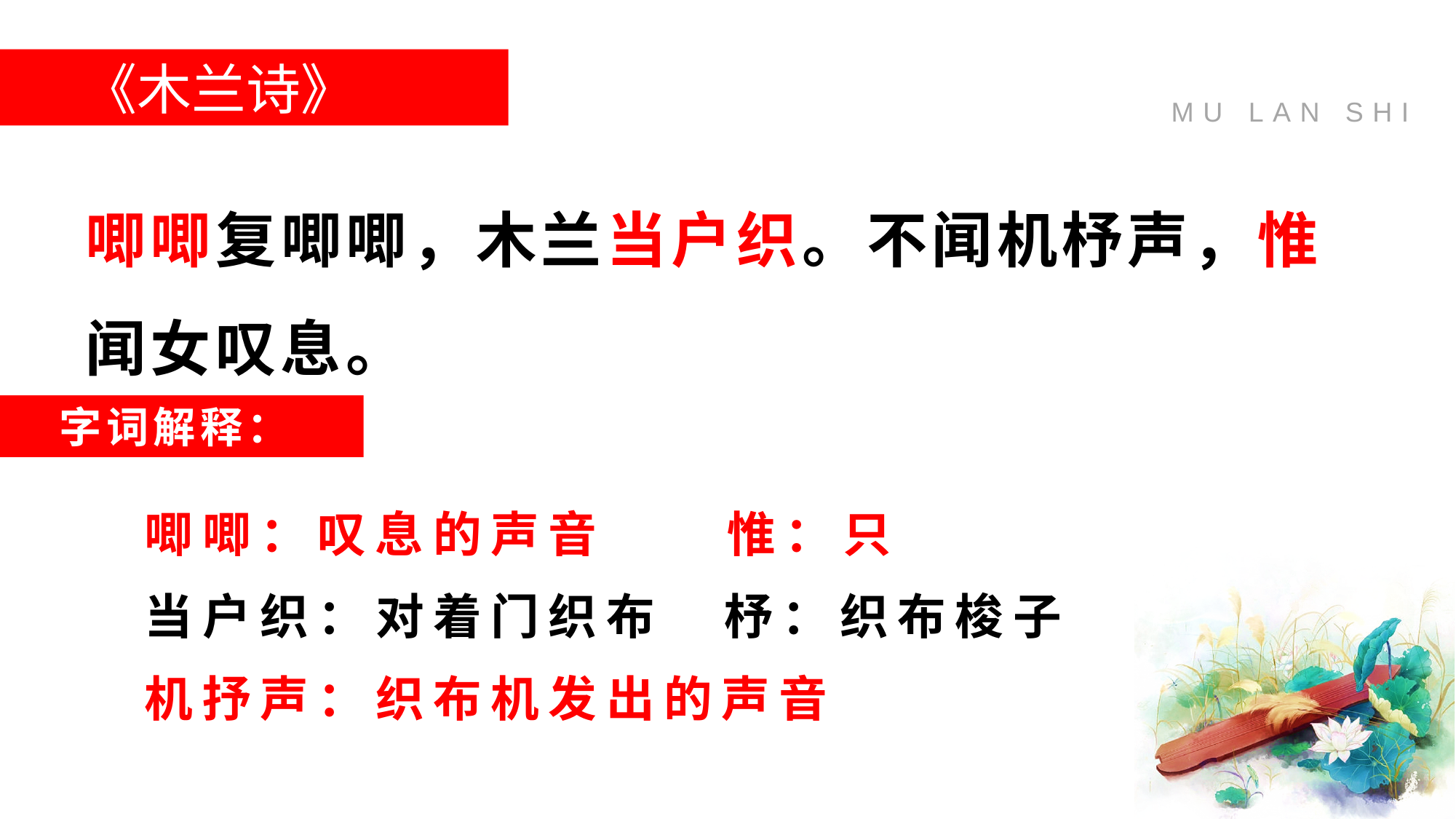

《木兰诗》
唧唧复唧唧，木兰当户织。不闻机杼声，惟闻女叹息。
字词解释：
唧唧：叹息的声音      惟：只
当户织：对着门织布   杼：织布梭子
机抒声：织布机发出的声音